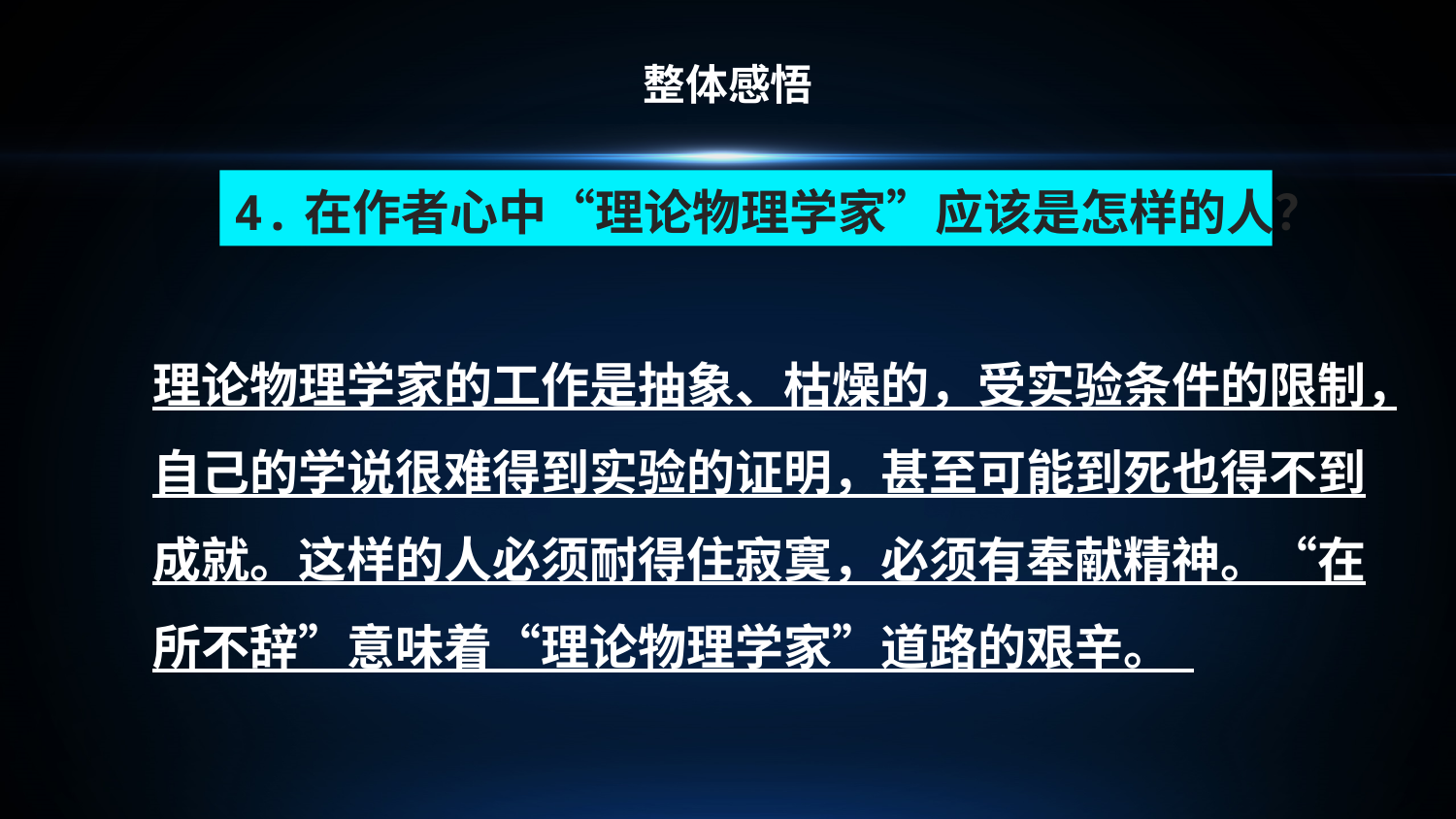

整体感悟
4.在作者心中“理论物理学家”应该是怎样的人？

理论物理学家的工作是抽象、枯燥的，受实验条件的限制，自己的学说很难得到实验的证明，甚至可能到死也得不到成就。这样的人必须耐得住寂寞，必须有奉献精神。“在所不辞”意味着“理论物理学家”道路的艰辛。